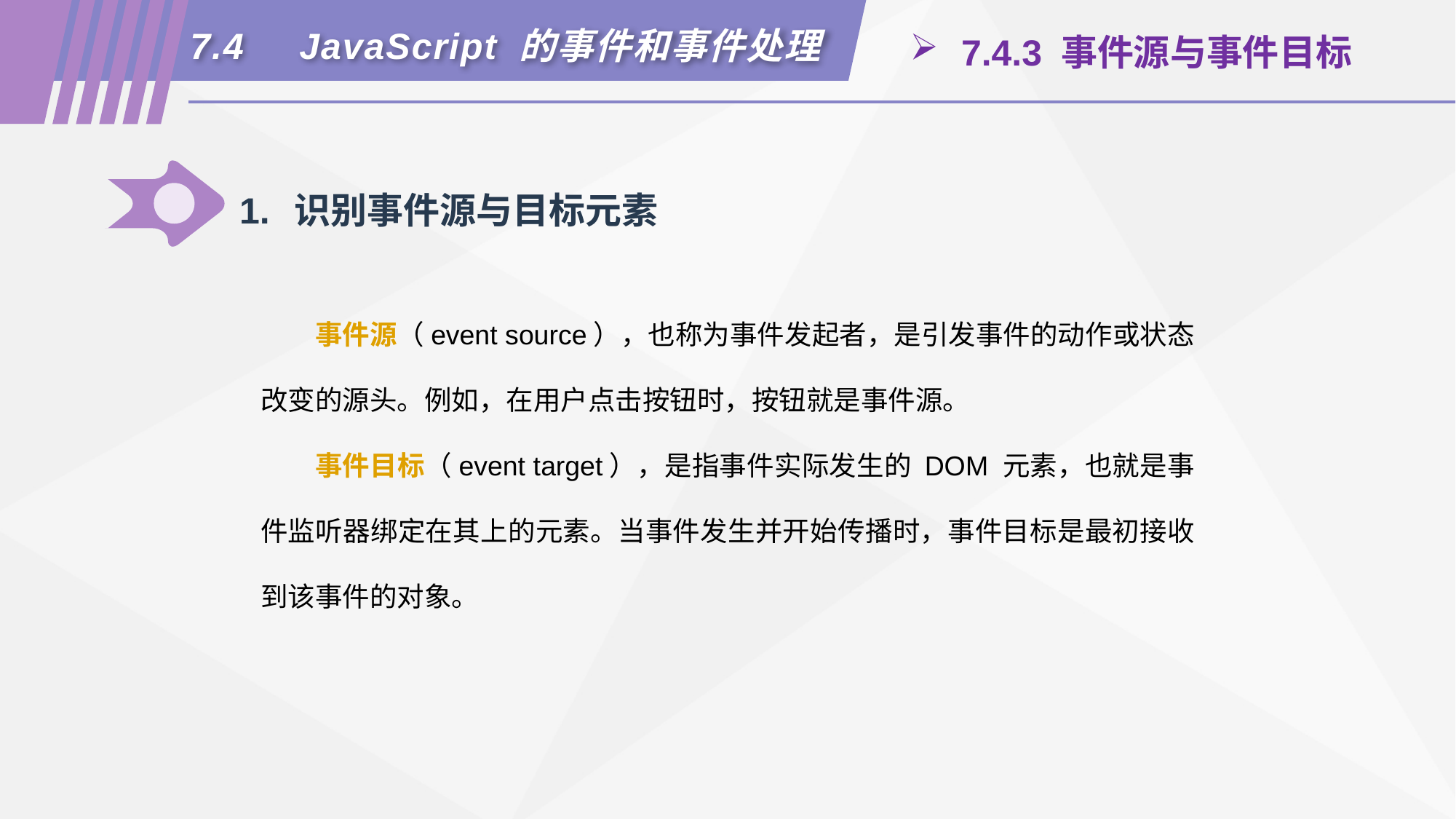

7.4	JavaScript 的事件和事件处理
 7.4.3 事件源与事件目标

1.	识别事件源与目标元素
事件源（event source），也称为事件发起者，是引发事件的动作或状态改变的源头。例如，在用户点击按钮时，按钮就是事件源。
事件目标（event target），是指事件实际发生的 DOM 元素，也就是事件监听器绑定在其上的元素。当事件发生并开始传播时，事件目标是最初接收到该事件的对象。